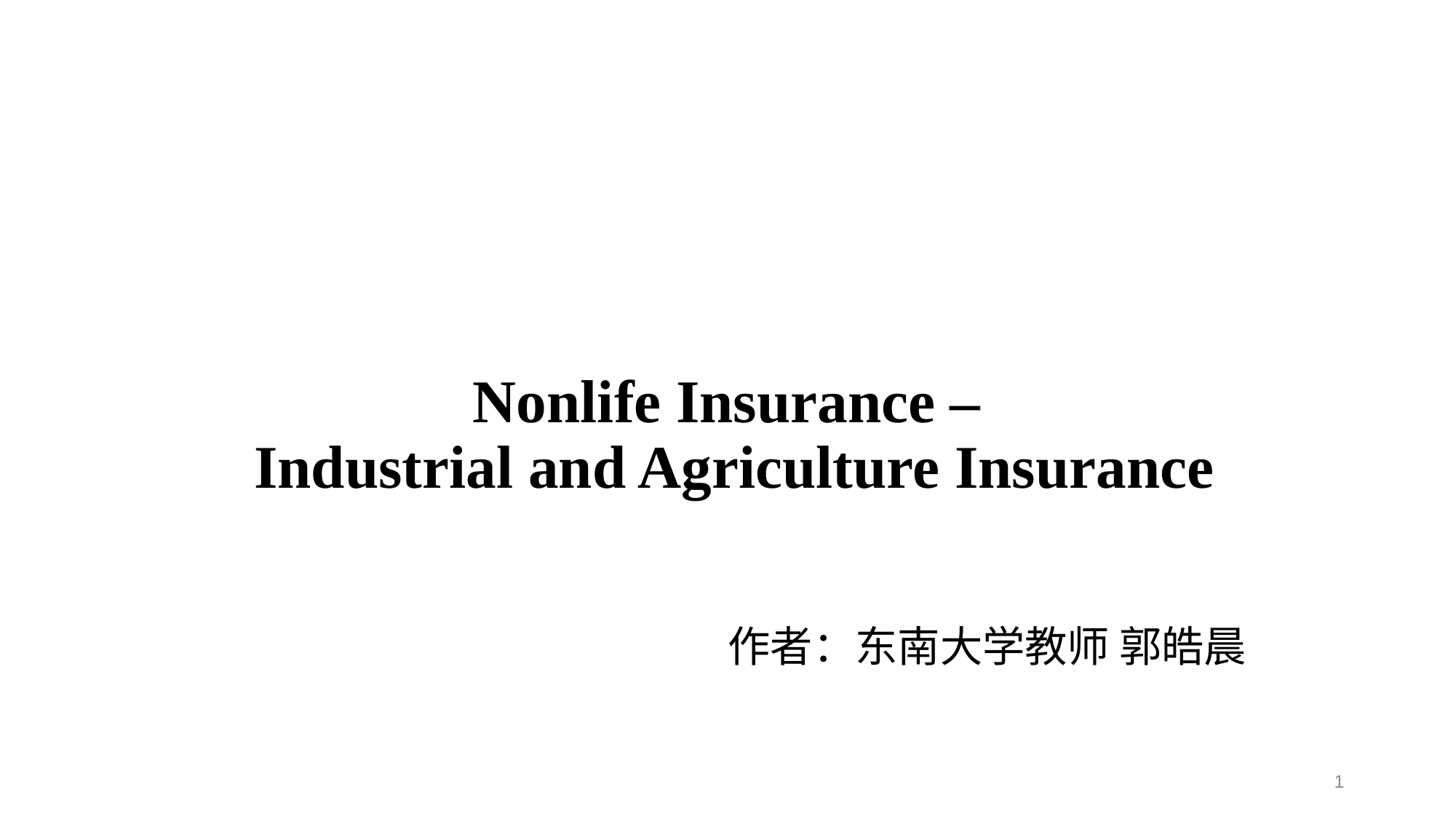

# Nonlife Insurance – Industrial and Agriculture Insurance
作者：东南大学教师 郭皓晨
1